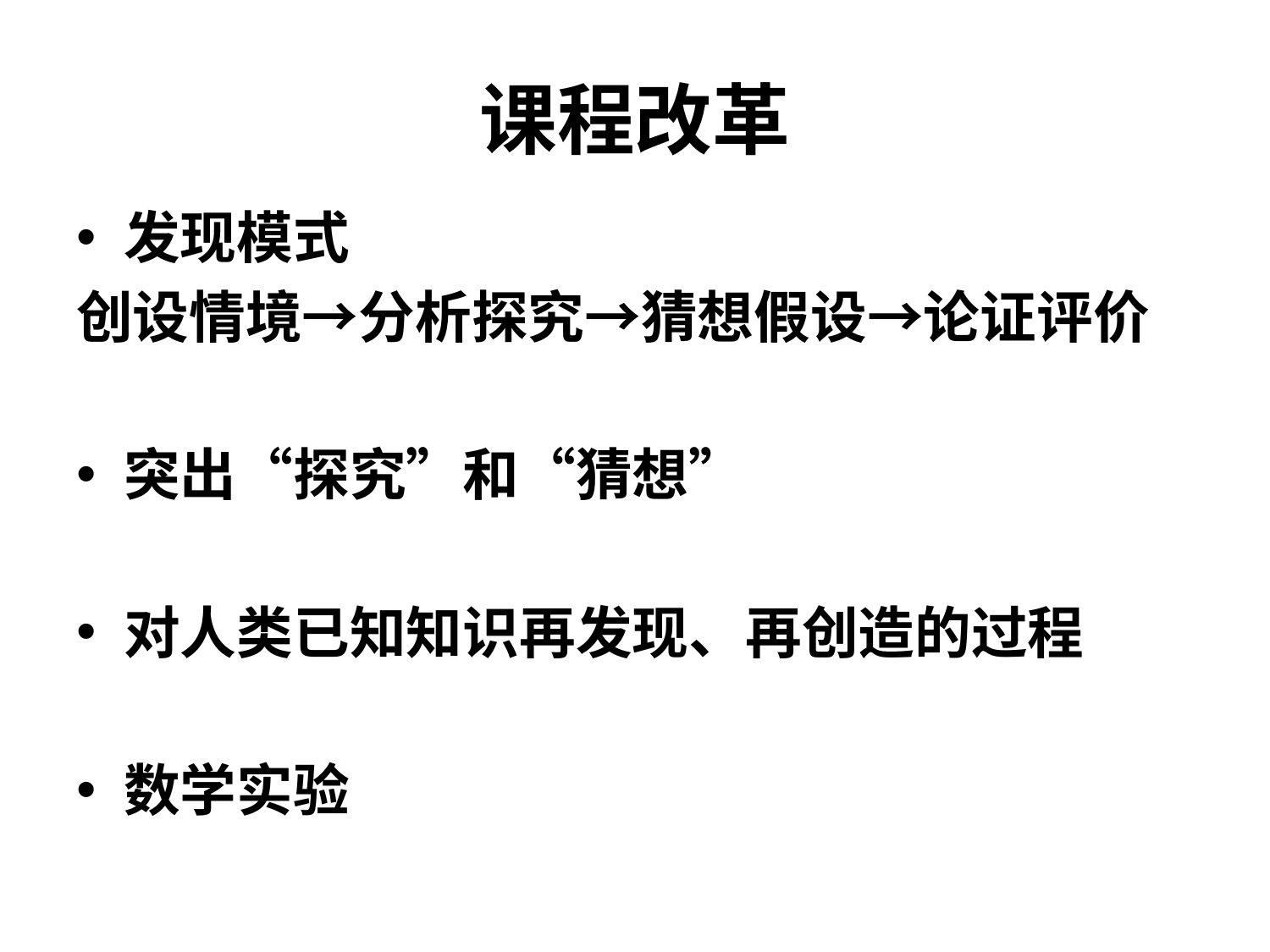

# 课程改革
发现模式
创设情境→分析探究→猜想假设→论证评价

突出“探究”和“猜想”

对人类已知知识再发现、再创造的过程

数学实验